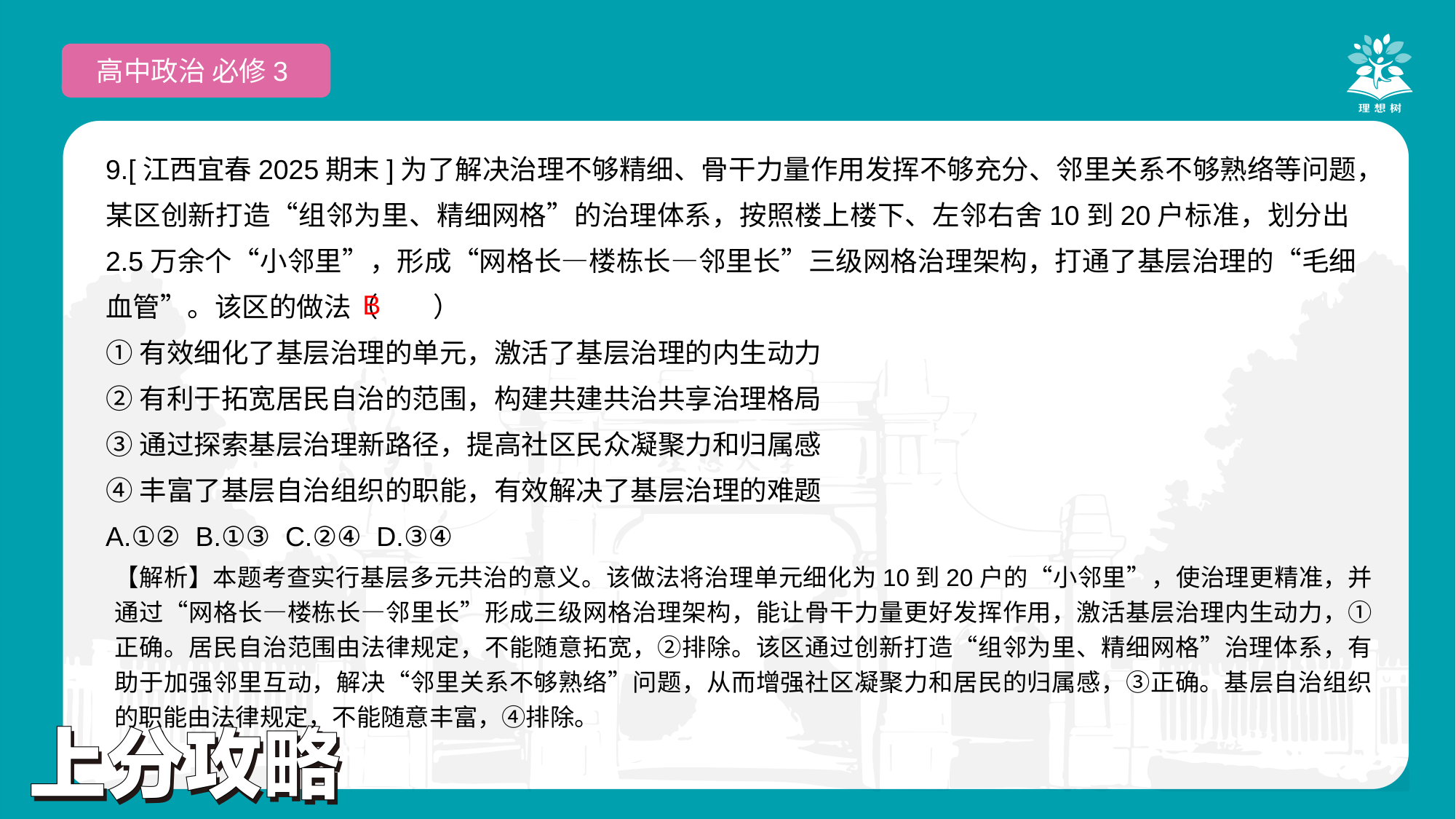

高中政治 必修3
9.[江西宜春2025期末]为了解决治理不够精细、骨干力量作用发挥不够充分、邻里关系不够熟络等问题，某区创新打造“组邻为里、精细网格”的治理体系，按照楼上楼下、左邻右舍10到20户标准，划分出2.5万余个“小邻里”，形成“网格长—楼栋长—邻里长”三级网格治理架构，打通了基层治理的“毛细血管”。该区的做法（　　）
①有效细化了基层治理的单元，激活了基层治理的内生动力
②有利于拓宽居民自治的范围，构建共建共治共享治理格局
③通过探索基层治理新路径，提高社区民众凝聚力和归属感
④丰富了基层自治组织的职能，有效解决了基层治理的难题
A.①②  B.①③  C.②④  D.③④
 B
【解析】本题考查实行基层多元共治的意义。该做法将治理单元细化为10到20户的“小邻里”，使治理更精准，并通过“网格长—楼栋长—邻里长”形成三级网格治理架构，能让骨干力量更好发挥作用，激活基层治理内生动力，①正确。居民自治范围由法律规定，不能随意拓宽，②排除。该区通过创新打造“组邻为里、精细网格”治理体系，有助于加强邻里互动，解决“邻里关系不够熟络”问题，从而增强社区凝聚力和居民的归属感，③正确。基层自治组织的职能由法律规定，不能随意丰富，④排除。